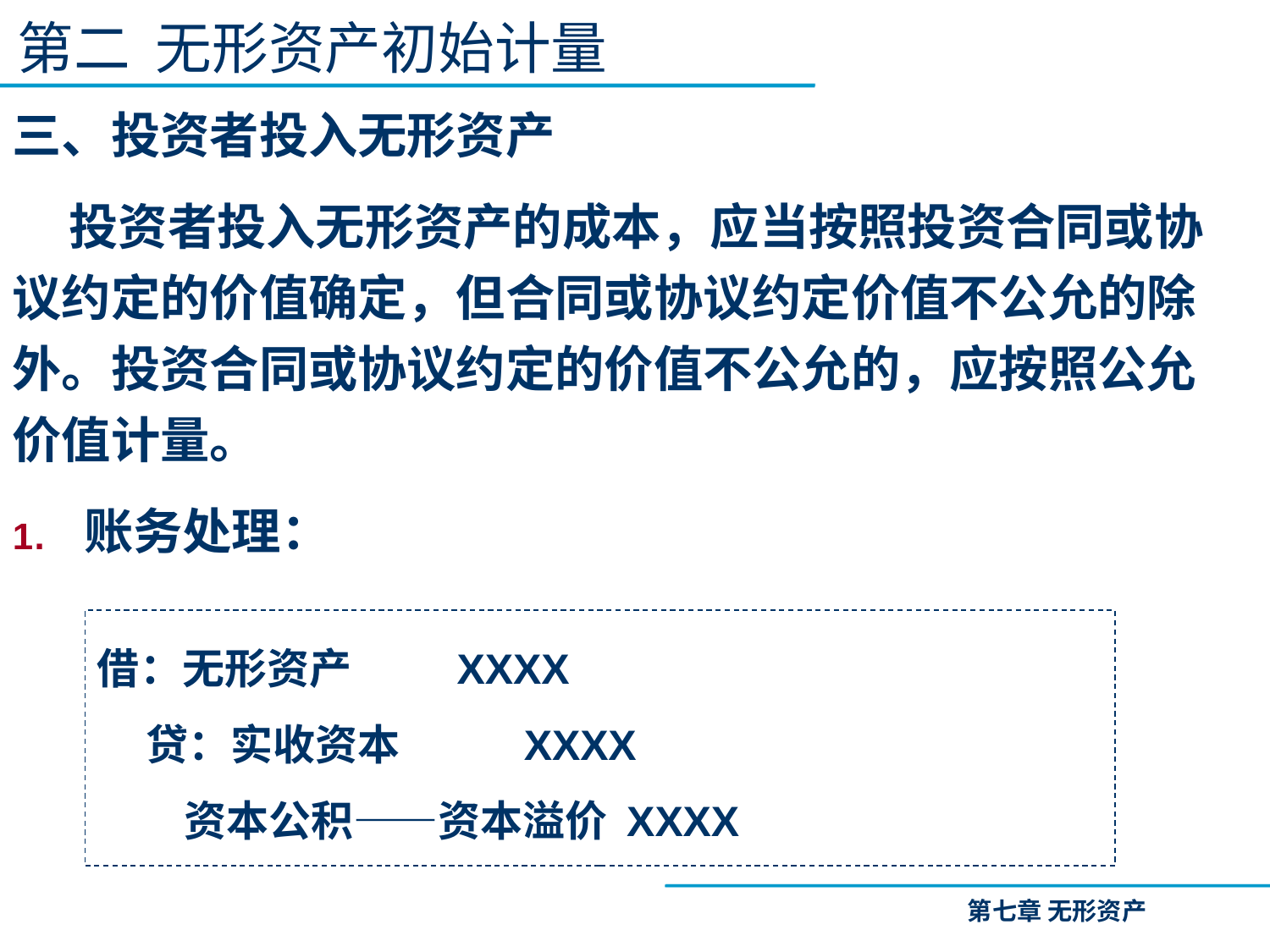

第二  无形资产初始计量
三、投资者投入无形资产
    投资者投入无形资产的成本，应当按照投资合同或协议约定的价值确定，但合同或协议约定价值不公允的除外。投资合同或协议约定的价值不公允的，应按照公允价值计量。
账务处理：
借：无形资产          XXXX
    贷：实收资本            XXXX
        资本公积——资本溢价 XXXX